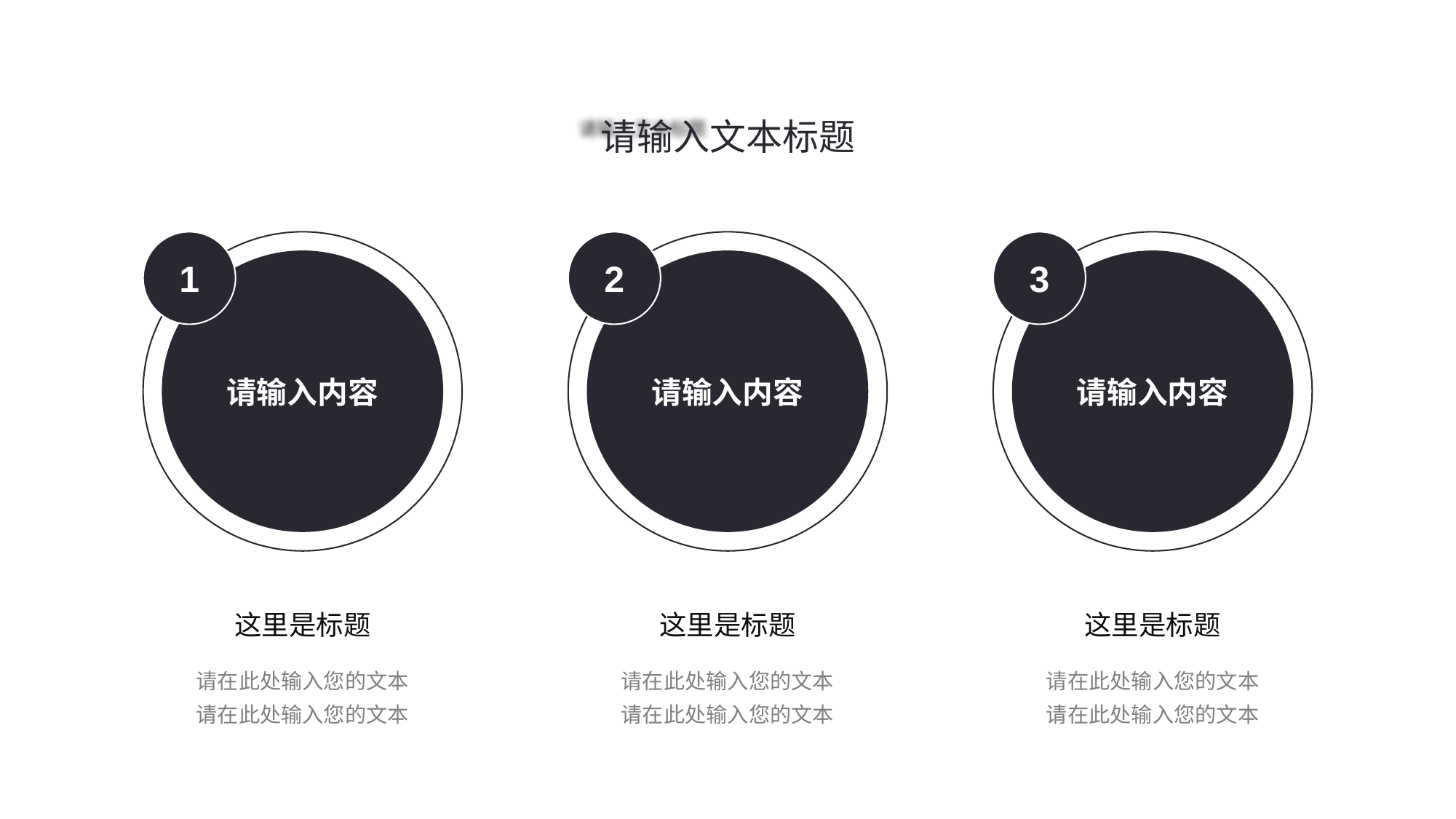

请输入文本标题

1
请输入内容
这里是标题
请在此处输入您的文本
请在此处输入您的文本

2
请输入内容
这里是标题
请在此处输入您的文本
请在此处输入您的文本

3
请输入内容
这里是标题
请在此处输入您的文本
请在此处输入您的文本